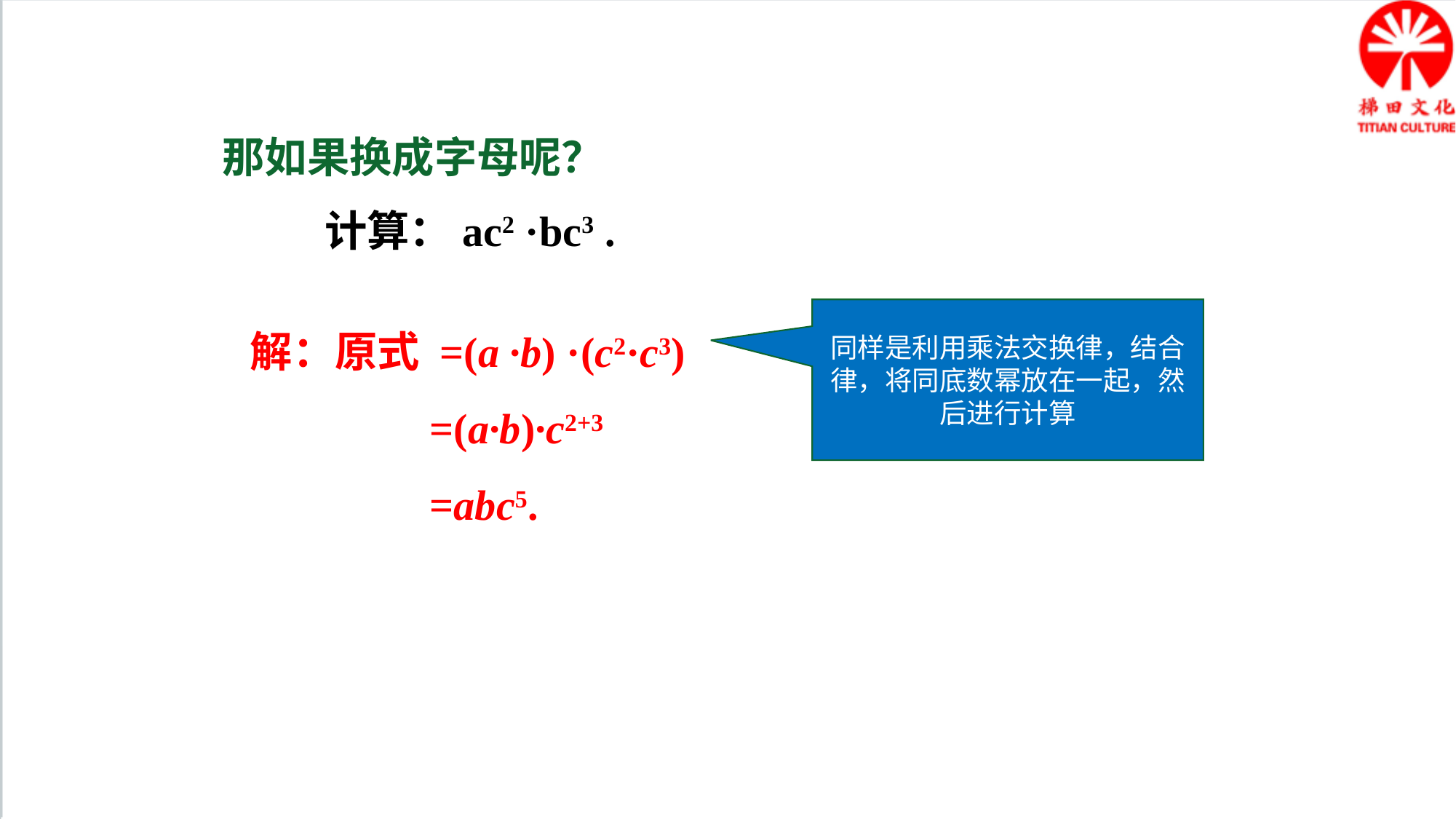

那如果换成字母呢？
计算：ac2 ·bc3 .
解：原式 =(a ·b) ·(c2·c3)
                 =(a·b)·c2+3
                 =abc5.
同样是利用乘法交换律，结合律，将同底数幂放在一起，然后进行计算